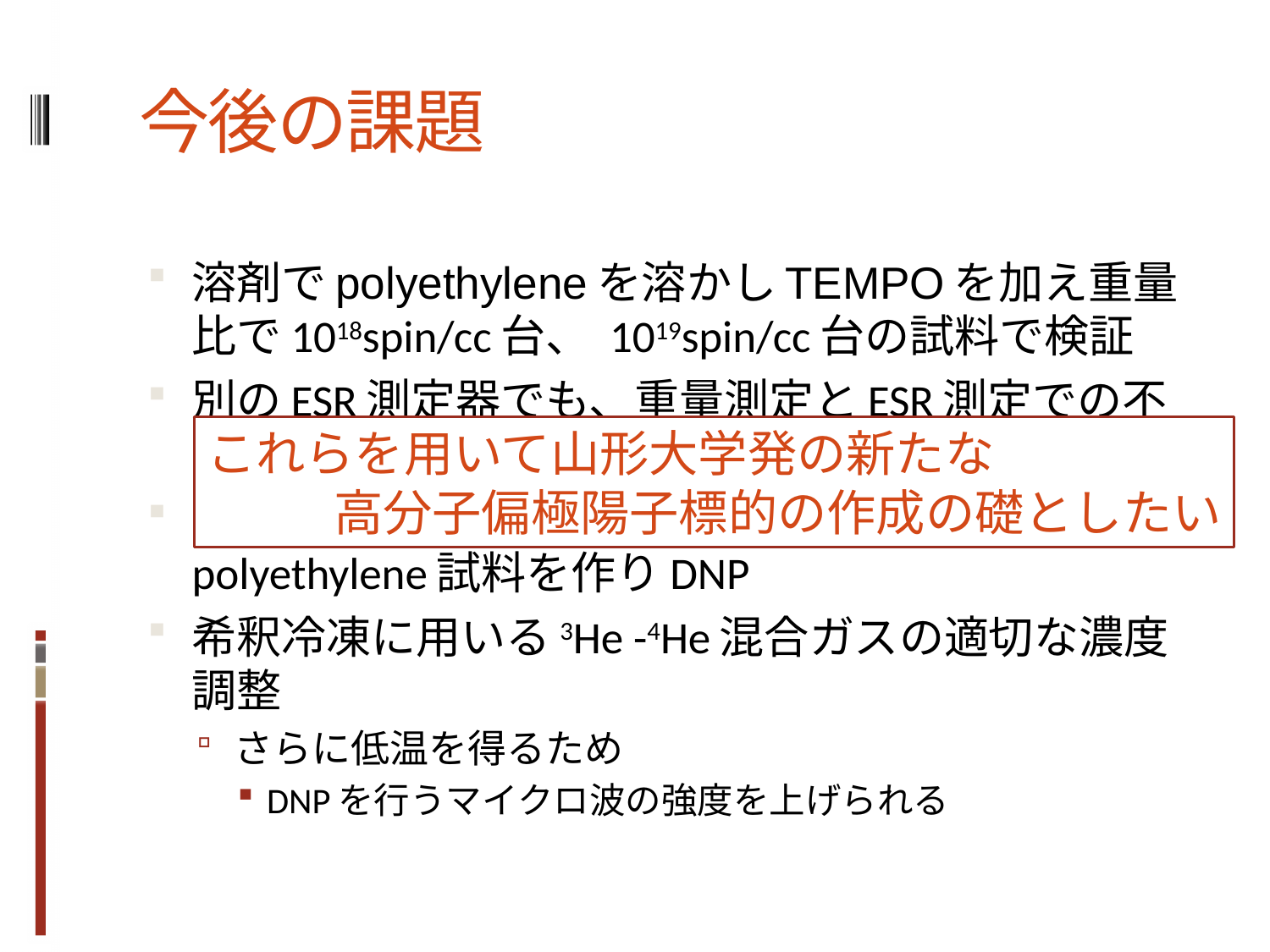

# 今後の課題
溶剤でpolyethyleneを溶かしTEMPOを加え重量比で1018spin/cc台、 1019spin/cc台の試料で検証
別のESR測定器でも、重量測定とESR測定での不一致があるのか検証
ESR測定で不対電子濃度1017 ～1018spin/ccのpolyethylene試料を作りDNP
希釈冷凍に用いる3He -4He混合ガスの適切な濃度調整
さらに低温を得るため
DNPを行うマイクロ波の強度を上げられる
これらを用いて山形大学発の新たな
	高分子偏極陽子標的の作成の礎としたい